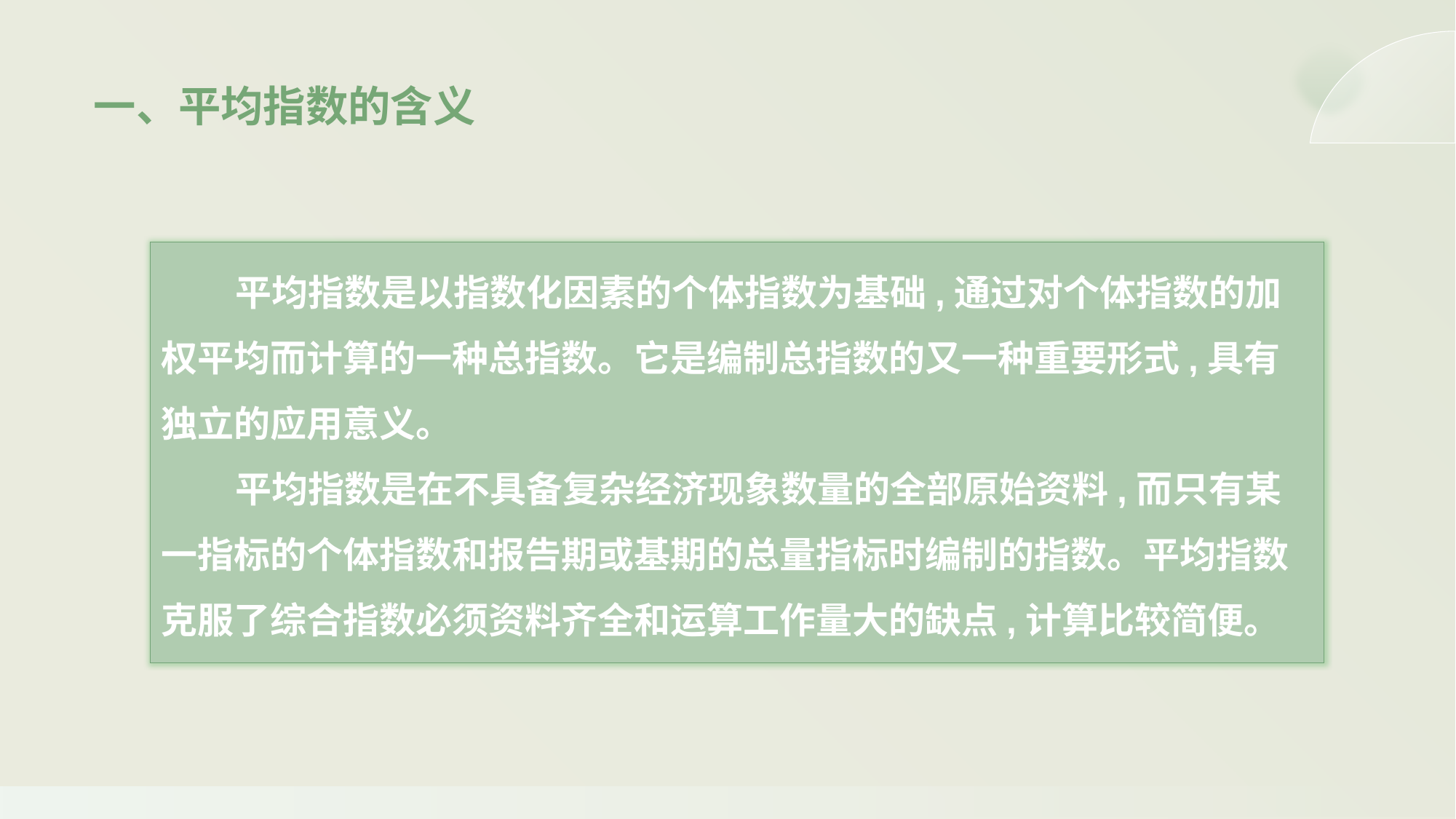

一、平均指数的含义
        平均指数是以指数化因素的个体指数为基础,通过对个体指数的加权平均而计算的一种总指数。它是编制总指数的又一种重要形式,具有独立的应用意义。
        平均指数是在不具备复杂经济现象数量的全部原始资料,而只有某一指标的个体指数和报告期或基期的总量指标时编制的指数。平均指数克服了综合指数必须资料齐全和运算工作量大的缺点,计算比较简便。